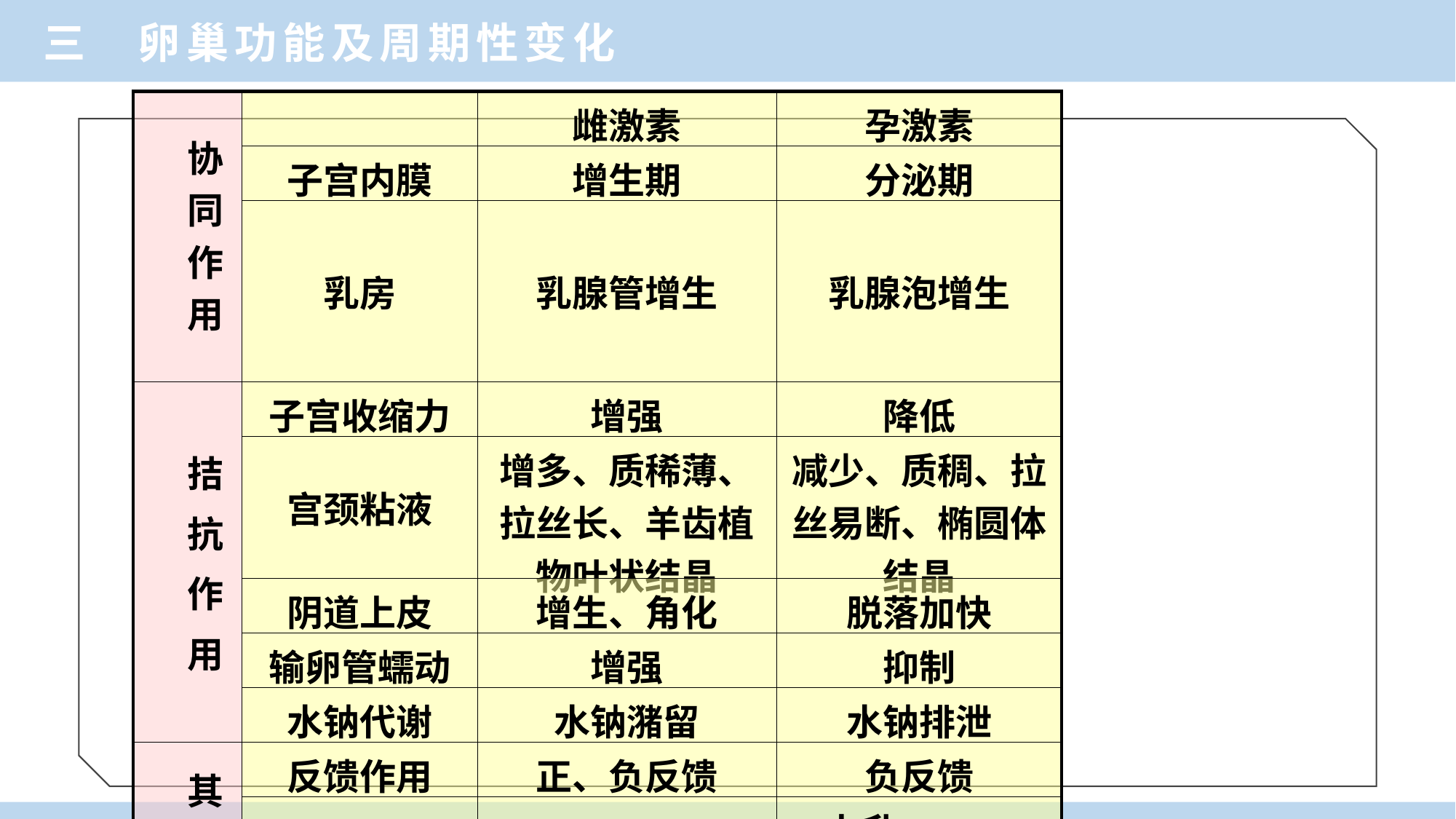

三   卵巢功能及周期性变化
| 协 　同 　作 　用 |  | 雌激素 | 孕激素 |
| --- | --- | --- | --- |
|  | 子宫内膜 | 增生期 | 分泌期 |
|  | 乳房 | 乳腺管增生 | 乳腺泡增生 |
| 拮 　抗 　作 　用 | 子宫收缩力 | 增强 | 降低 |
|  | 宫颈粘液 | 增多、质稀薄、拉丝长、羊齿植物叶状结晶 | 减少、质稠、拉丝易断、椭圆体结晶 |
|  | 阴道上皮 | 增生、角化 | 脱落加快 |
|  | 输卵管蠕动 | 增强 | 抑制 |
|  | 水钠代谢 | 水钠潴留 | 水钠排泄 |
| 其 　他 | 反馈作用 | 正、负反馈 | 负反馈 |
|  | 基础体温 |  | 上升0.3－0.5°C |